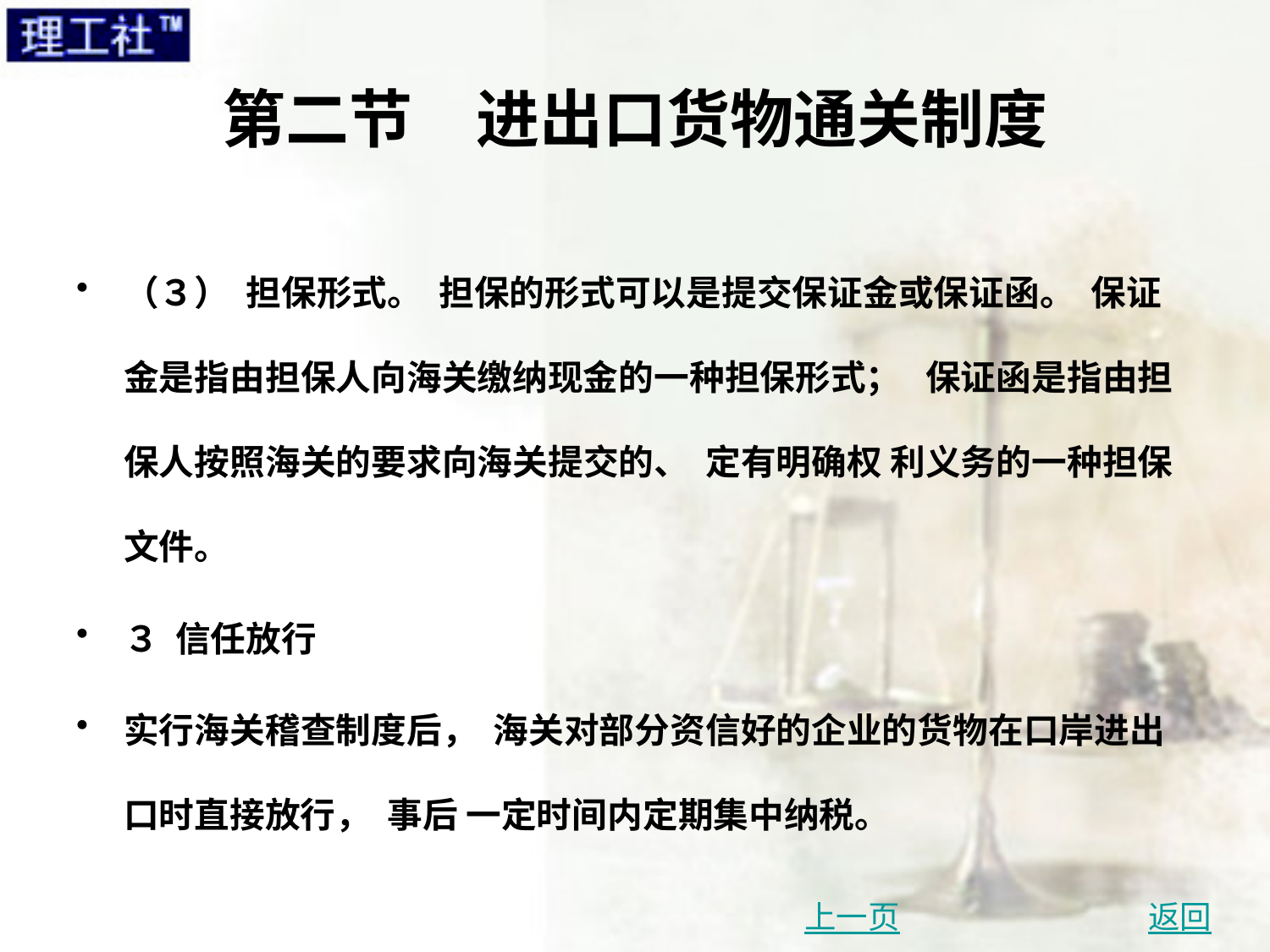

# 第二节　进出口货物通关制度
（３）  担保形式。  担保的形式可以是提交保证金或保证函。  保证金是指由担保人向海关缴纳现金的一种担保形式；   保证函是指由担保人按照海关的要求向海关提交的、  定有明确权 利义务的一种担保文件。
３  信任放行
实行海关稽查制度后，  海关对部分资信好的企业的货物在口岸进出口时直接放行，  事后 一定时间内定期集中纳税。

上一页
返回